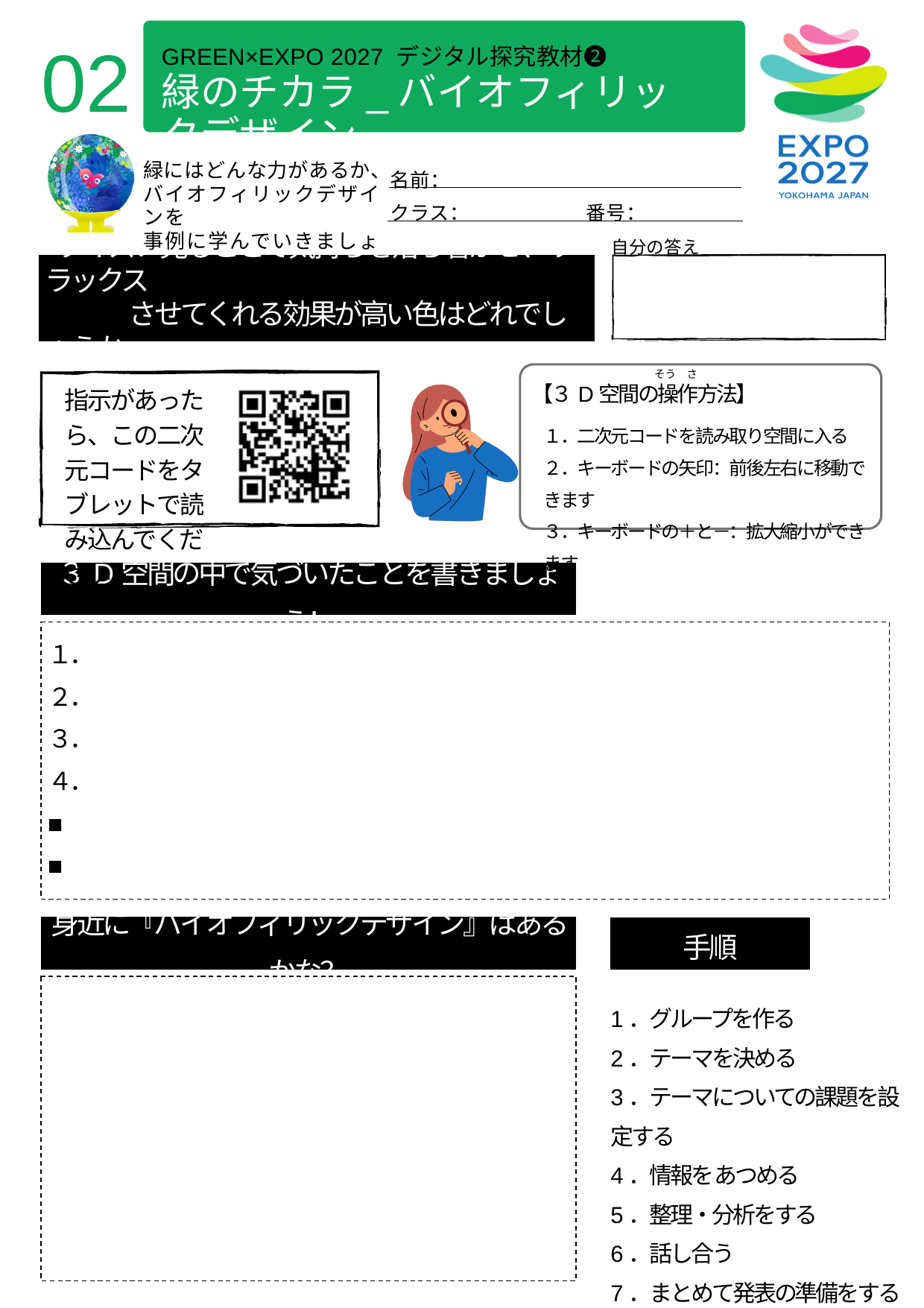

02

GREEN×EXPO 2027 デジタル探究教材❷
緑のチカラ_バイオフィリックデザイン

名前：
緑にはどんな力があるか、
バイオフィリックデザインを
事例に学んでいきましょう！
クラス：
番号：
自分の答え

 クイズ：見ることで気持ちを落ち着かせ、リラックス
　　　  させてくれる効果が高い色はどれでしょうか
そう　さ

【３D空間の操作方法】

指示があったら、この二次元コードをタブレットで読み込んでください

１．二次元コードを読み取り空間に入る
２．キーボードの矢印：前後左右に移動できます
３．キーボードの＋と－：拡大縮小ができます

３D空間の中で気づいたことを書きましょう！

１．
２．
３．
４．
■
■

身近に『バイオフィリックデザイン』はあるかな？

手順

1．グループを作る
2．テーマを決める
3．テーマについての課題を設定する
4．情報をあつめる
5．整理・分析をする
6．話し合う
7．まとめて発表の準備をする